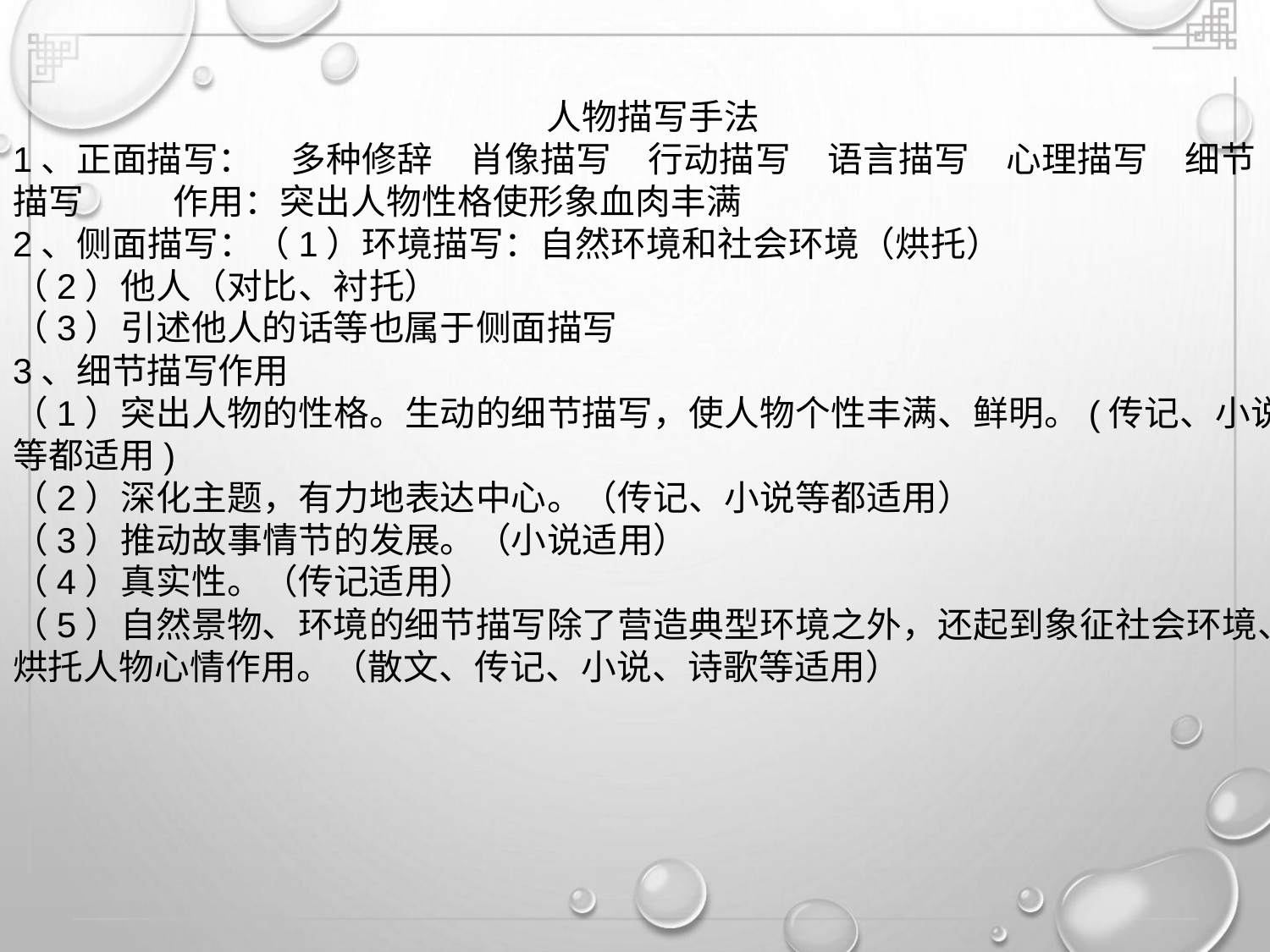

人物描写手法
1、正面描写： 多种修辞 肖像描写 行动描写 语言描写 心理描写 细节
描写
作用：突出人物性格使形象血肉丰满
2、侧面描写：（1）环境描写：自然环境和社会环境（烘托）
（2）他人（对比、衬托）
（3）引述他人的话等也属于侧面描写
3、细节描写作用
（1）突出人物的性格。生动的细节描写，使人物个性丰满、鲜明。(传记、小说
等都适用)
（2）深化主题，有力地表达中心。（传记、小说等都适用）
（3）推动故事情节的发展。（小说适用）
（4）真实性。（传记适用）
（5）自然景物、环境的细节描写除了营造典型环境之外，还起到象征社会环境、
烘托人物心情作用。（散文、传记、小说、诗歌等适用）